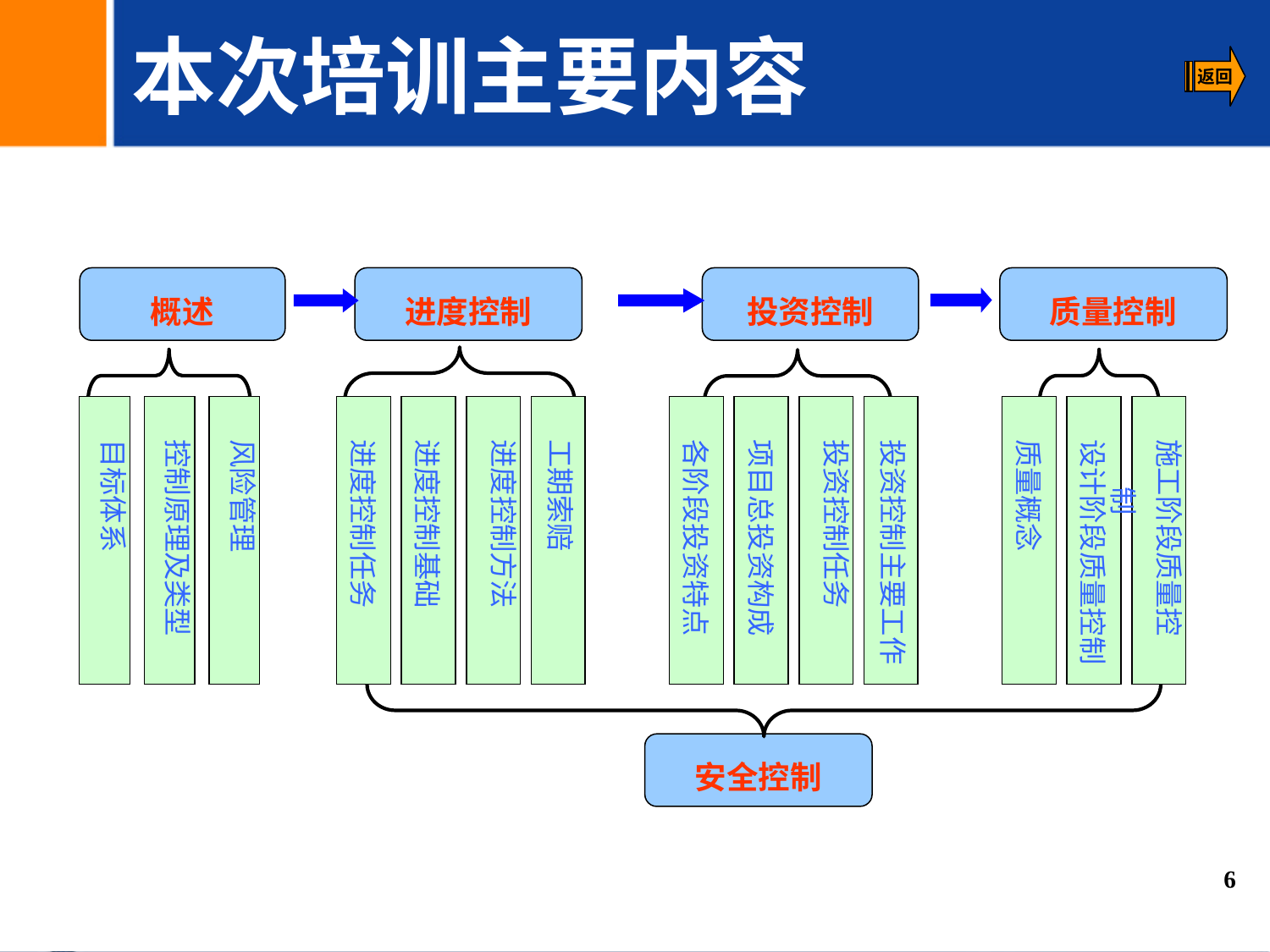

本次培训主要内容

概述
进度控制
投资控制
质量控制

目标体系
投资控制主要工作
进度控制任务
工期索赔
各阶段投资特点
质量概念
进度控制基础
项目总投资构成
设计阶段质量控制
控制原理及类型
风险管理
进度控制方法
投资控制任务
施工阶段质量控制
安全控制

6